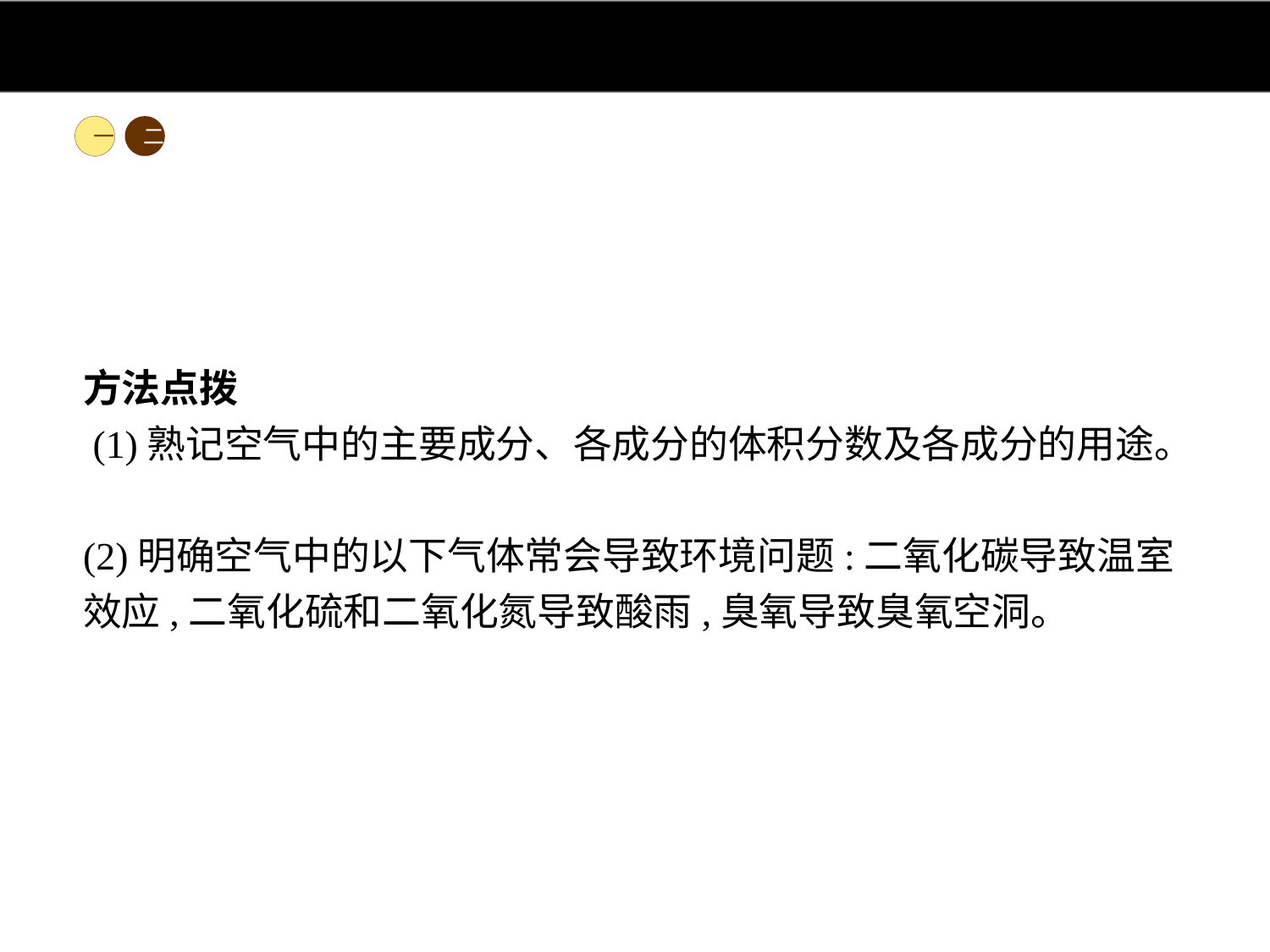

一
二
方法点拨
 (1)熟记空气中的主要成分、各成分的体积分数及各成分的用途。
(2)明确空气中的以下气体常会导致环境问题:二氧化碳导致温室效应,二氧化硫和二氧化氮导致酸雨,臭氧导致臭氧空洞。